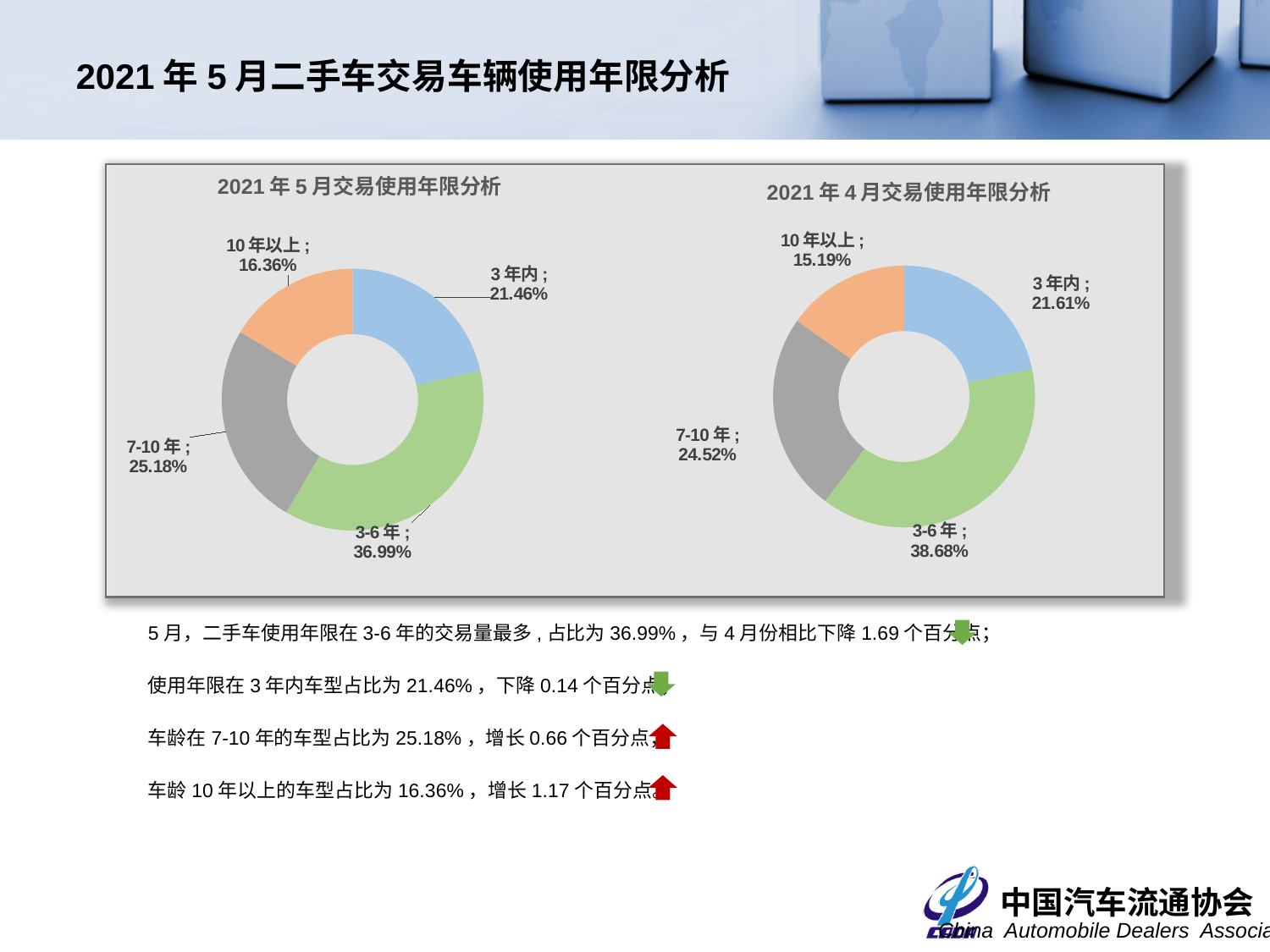

# 2021年5月二手车交易车辆使用年限分析

### Chart: 2021年5月交易使用年限分析

| Category | 交易数量 |
|---|---|
| 3年内 | 0.21463843349679573 |
| 3-6年 | 0.36994548973743424 |
| 7-10年 | 0.2517710705760852 |
| 10年以上 | 0.16364500618968478 |

### Chart: 2021年4月交易使用年限分析

| Category |  |
|---|---|
| 3年内 | 0.21608810883875026 |
| 3-6年 | 0.38681442794321164 |
| 7-10年 | 0.2451665235296448 |
| 10年以上 | 0.15193093968839327 |
5月，二手车使用年限在3-6年的交易量最多,占比为36.99%，与4月份相比下降1.69个百分点；
使用年限在3年内车型占比为21.46%，下降0.14个百分点；
车龄在7-10年的车型占比为25.18%，增长0.66个百分点；
车龄10年以上的车型占比为16.36%，增长1.17个百分点。